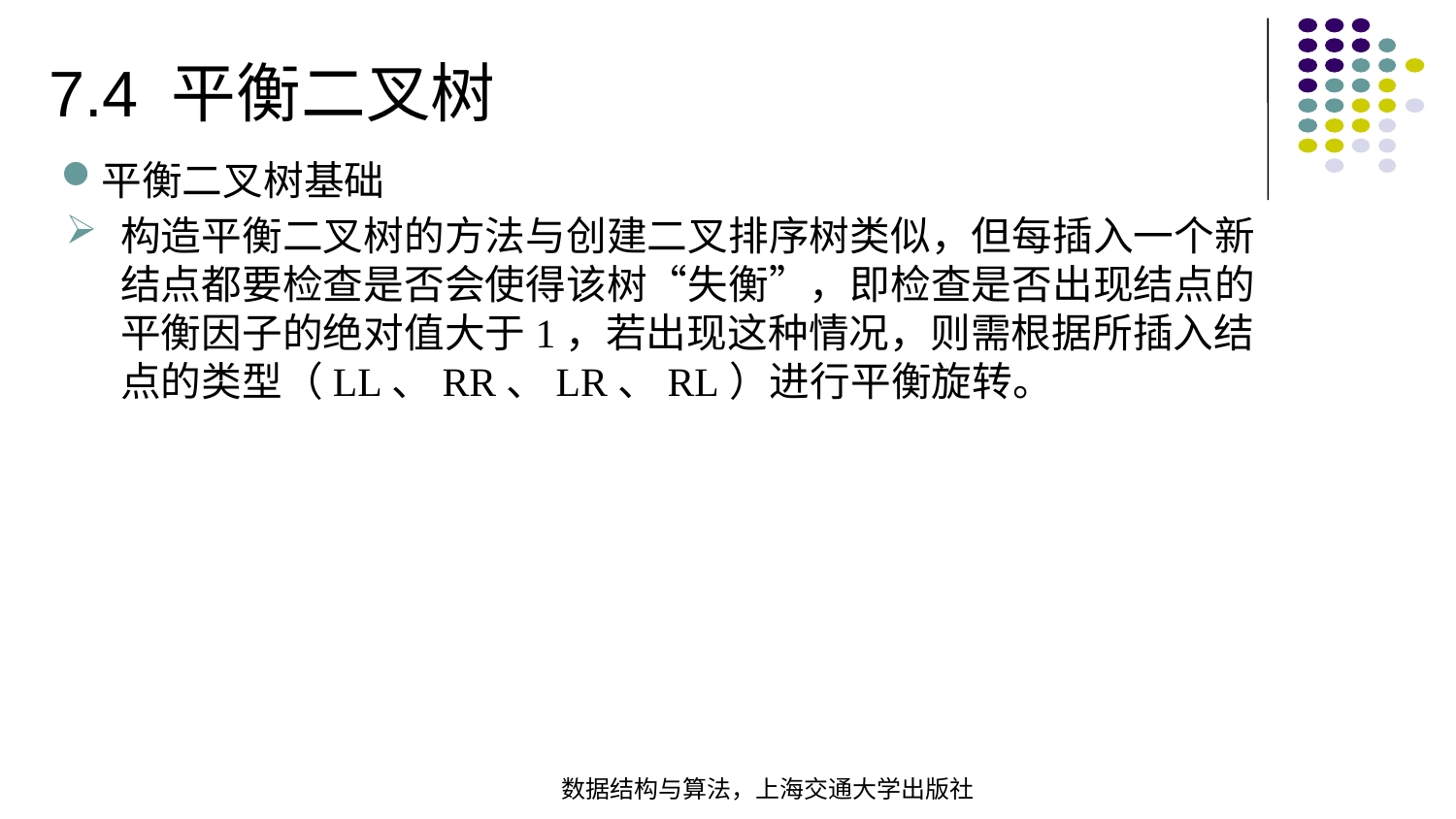

7.4 平衡二叉树
平衡二叉树基础
构造平衡二叉树的方法与创建二叉排序树类似，但每插入一个新结点都要检查是否会使得该树“失衡”，即检查是否出现结点的平衡因子的绝对值大于1，若出现这种情况，则需根据所插入结点的类型（LL、RR、LR、RL）进行平衡旋转。